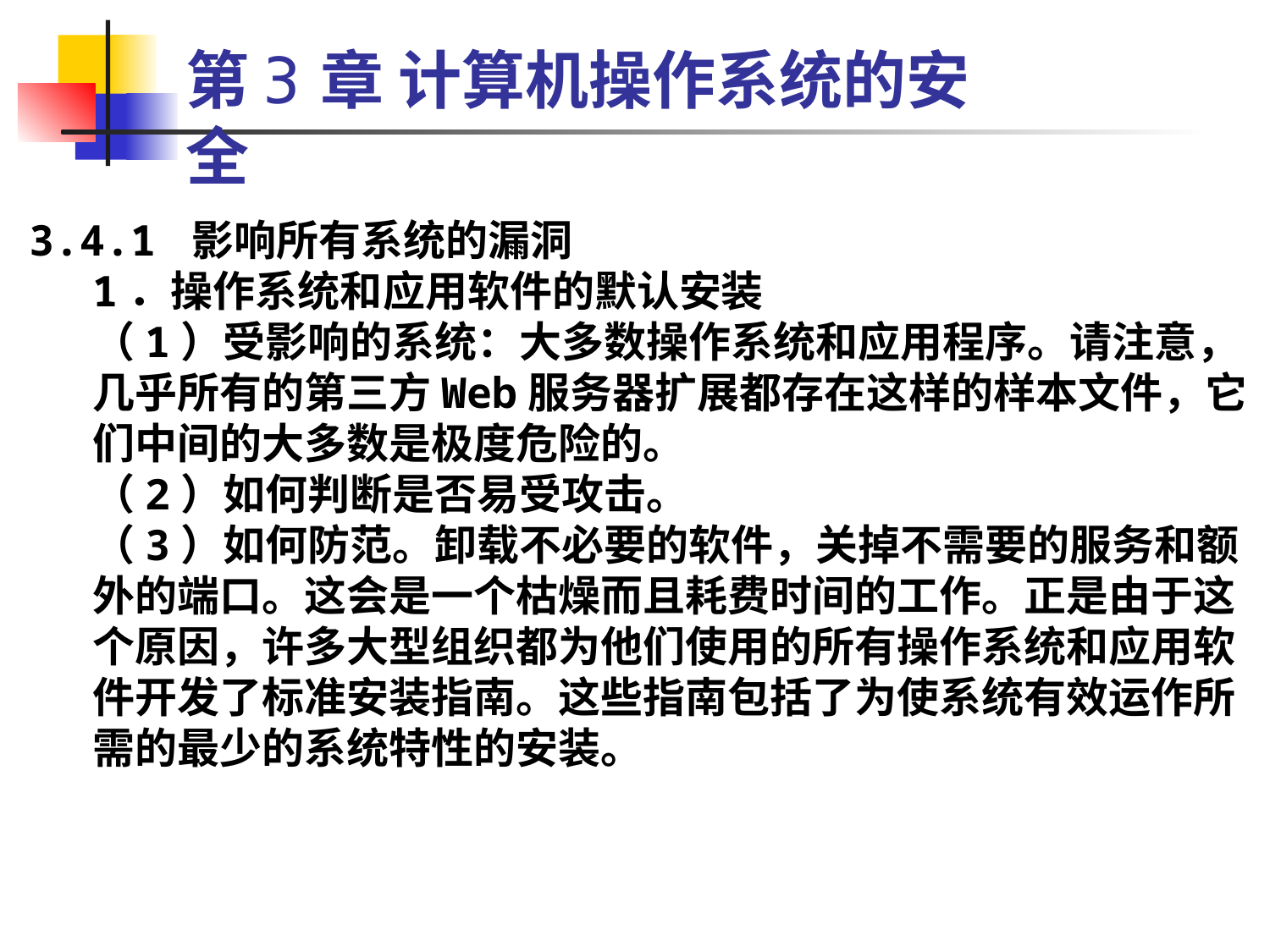

第3章 计算机操作系统的安全
3.4.1 影响所有系统的漏洞
1．操作系统和应用软件的默认安装
（1）受影响的系统：大多数操作系统和应用程序。请注意，几乎所有的第三方Web服务器扩展都存在这样的样本文件，它们中间的大多数是极度危险的。
（2）如何判断是否易受攻击。
（3）如何防范。卸载不必要的软件，关掉不需要的服务和额外的端口。这会是一个枯燥而且耗费时间的工作。正是由于这个原因，许多大型组织都为他们使用的所有操作系统和应用软件开发了标准安装指南。这些指南包括了为使系统有效运作所需的最少的系统特性的安装。